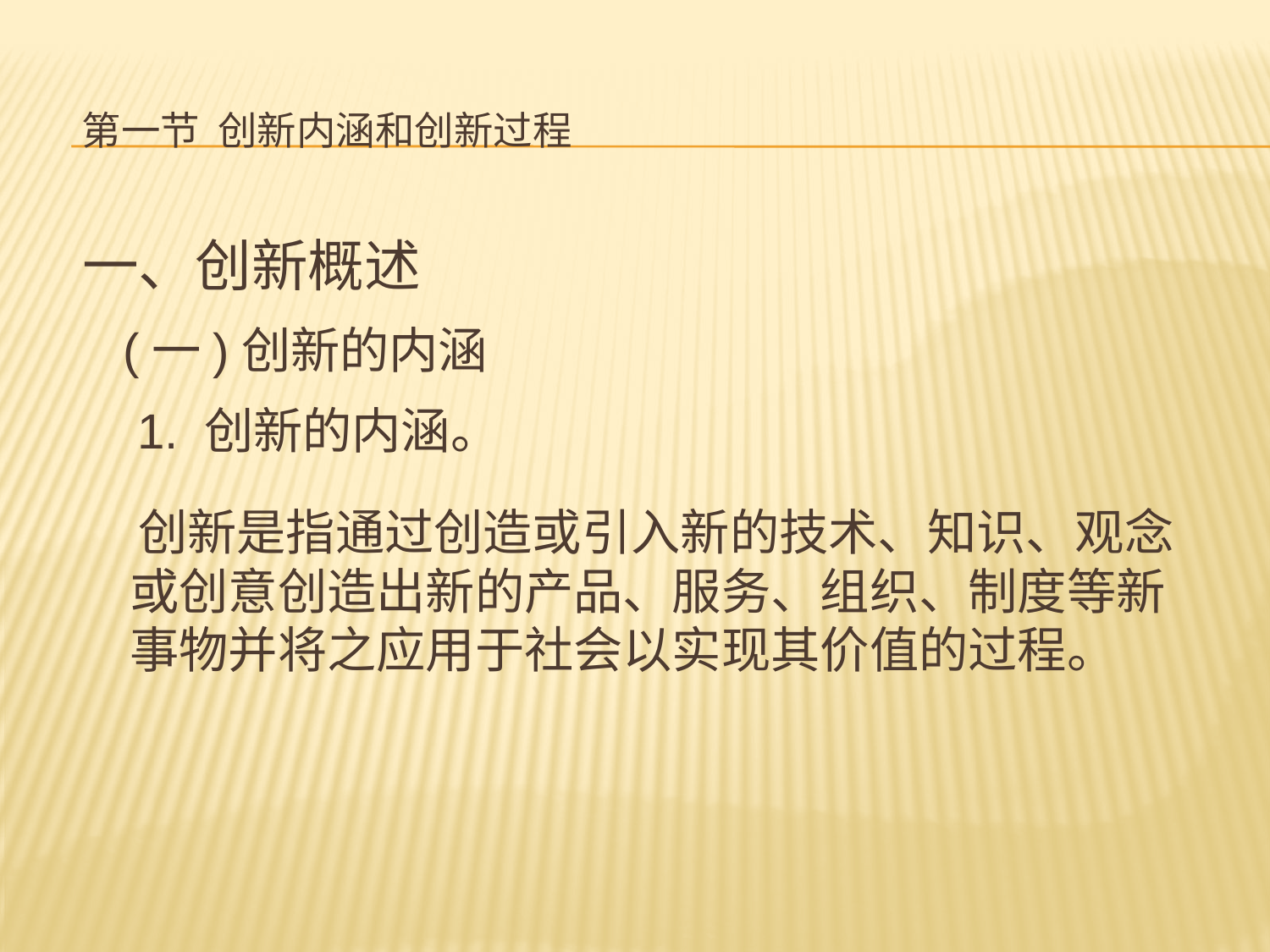

# 第一节  创新内涵和创新过程
一、创新概述
   (一)创新的内涵
    1. 创新的内涵。
    创新是指通过创造或引入新的技术、知识、观念或创意创造出新的产品、服务、组织、制度等新事物并将之应用于社会以实现其价值的过程。